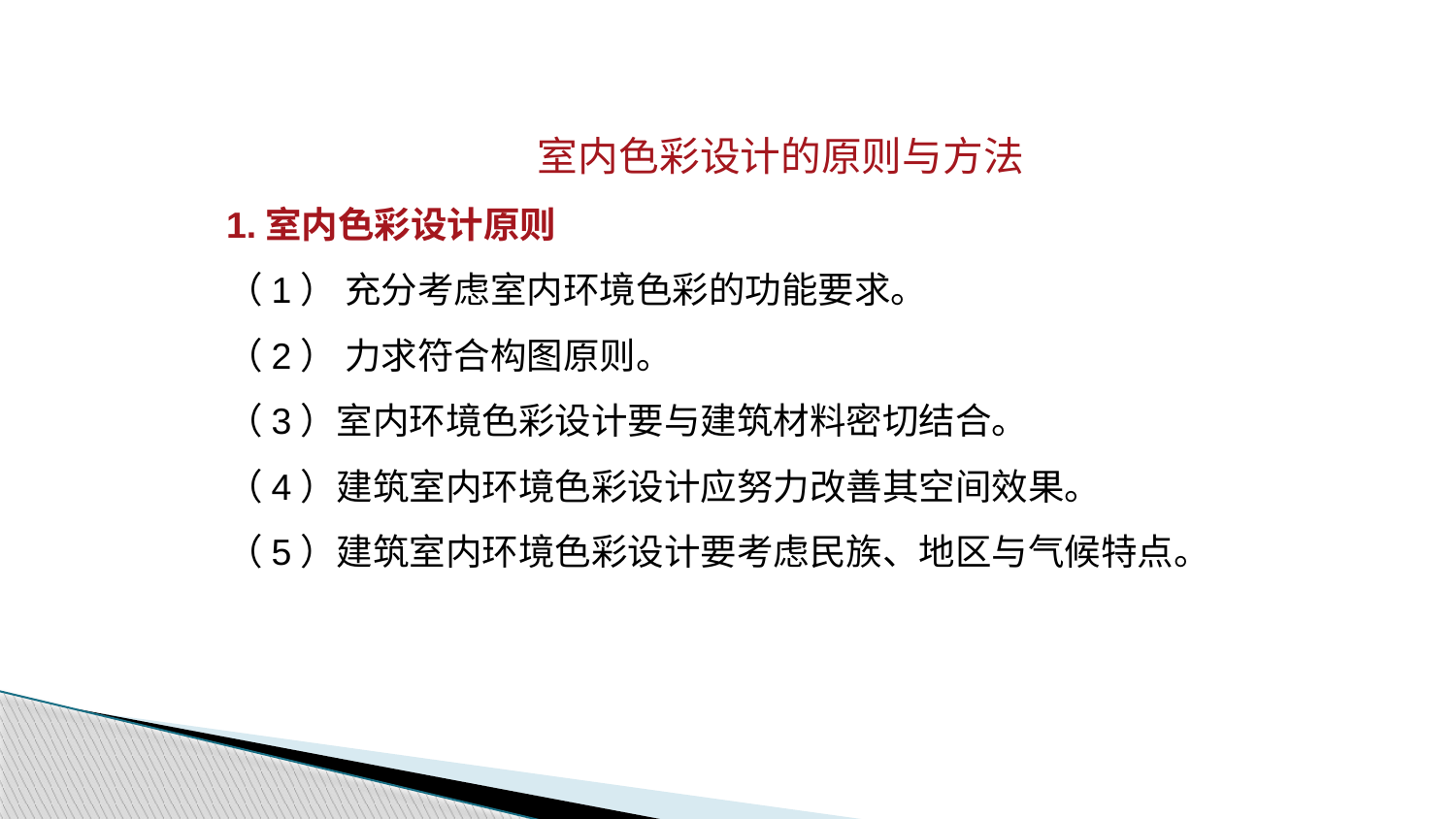

室内色彩设计的原则与方法
1.室内色彩设计原则
（1） 充分考虑室内环境色彩的功能要求。
（2） 力求符合构图原则。
（3）室内环境色彩设计要与建筑材料密切结合。
（4）建筑室内环境色彩设计应努力改善其空间效果。
（5）建筑室内环境色彩设计要考虑民族、地区与气候特点。